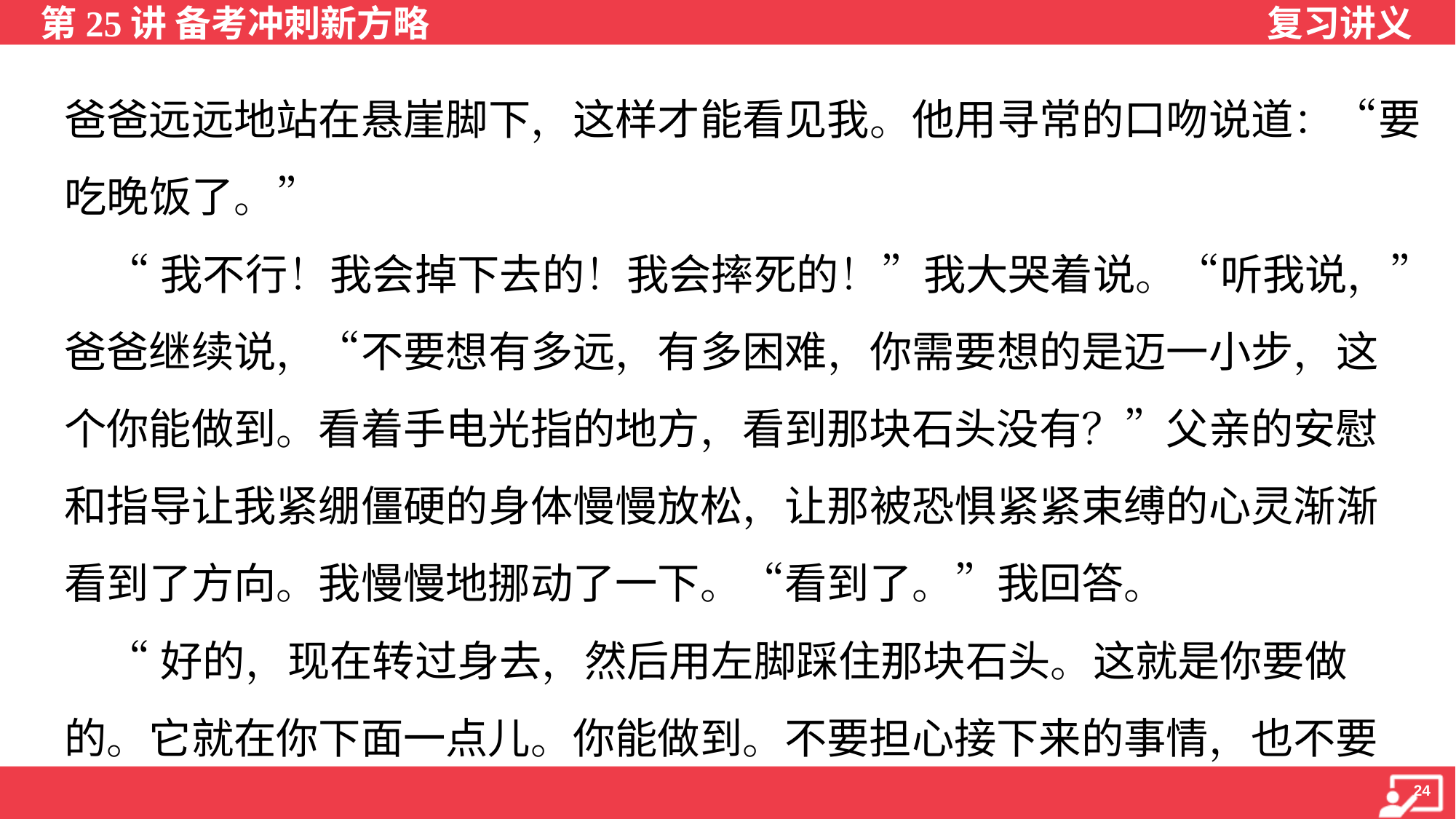

爸爸远远地站在悬崖脚下，这样才能看见我。他用寻常的口吻说道：“要
吃晚饭了。”
    “我不行！我会掉下去的！我会摔死的！”我大哭着说。“听我说，”
爸爸继续说，“不要想有多远，有多困难，你需要想的是迈一小步，这
个你能做到。看着手电光指的地方，看到那块石头没有？”父亲的安慰
和指导让我紧绷僵硬的身体慢慢放松，让那被恐惧紧紧束缚的心灵渐渐
看到了方向。我慢慢地挪动了一下。“看到了。”我回答。
    “好的，现在转过身去，然后用左脚踩住那块石头。这就是你要做
的。它就在你下面一点儿。你能做到。不要担心接下来的事情，也不要